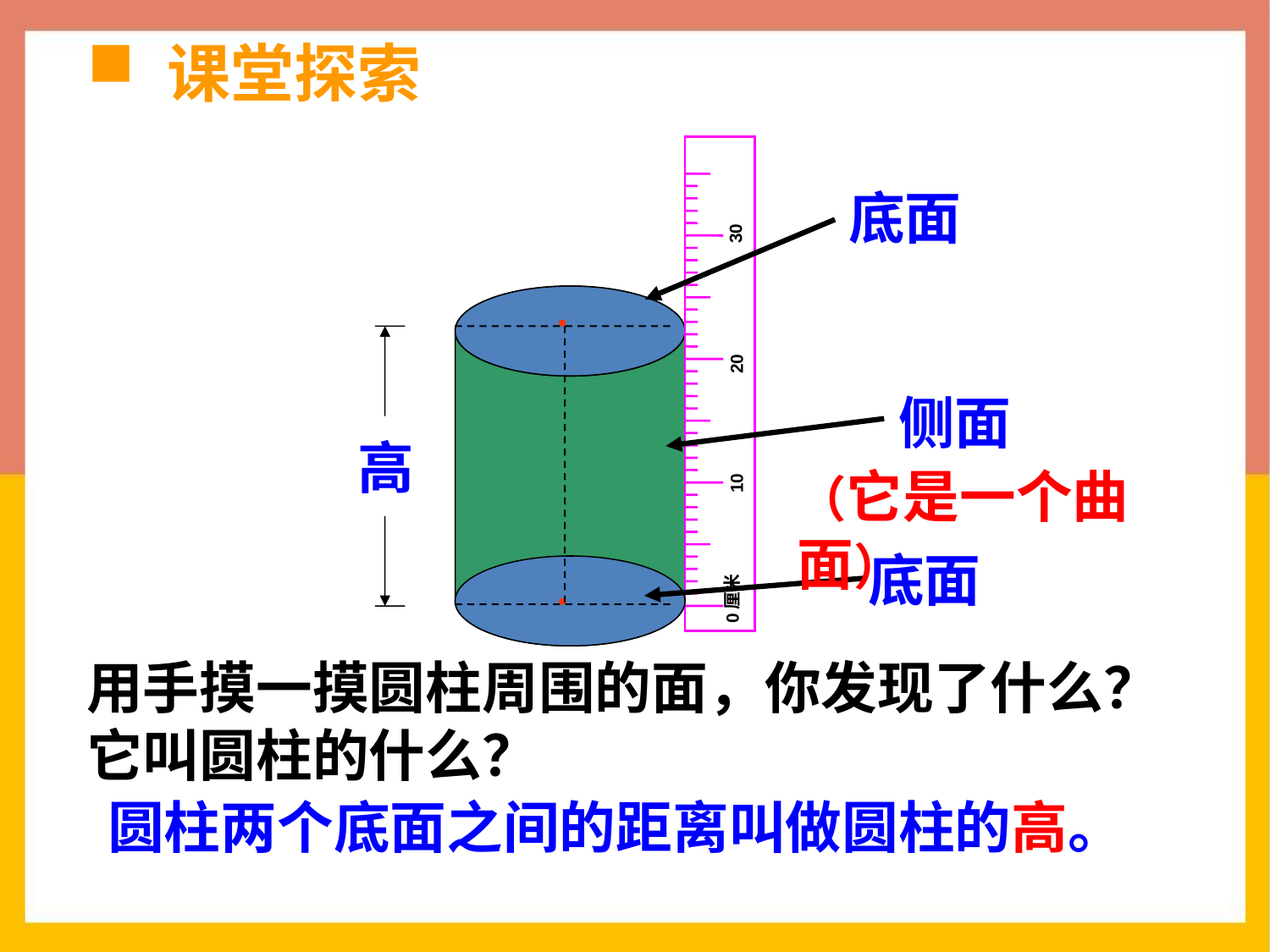

课堂探索
30
20
10
0厘米

底面

底面

●

●

高

侧面

（它是一个曲面）

  用手摸一摸圆柱周围的面，你发现了什么？
  它叫圆柱的什么？
圆柱两个底面之间的距离叫做圆柱的高。